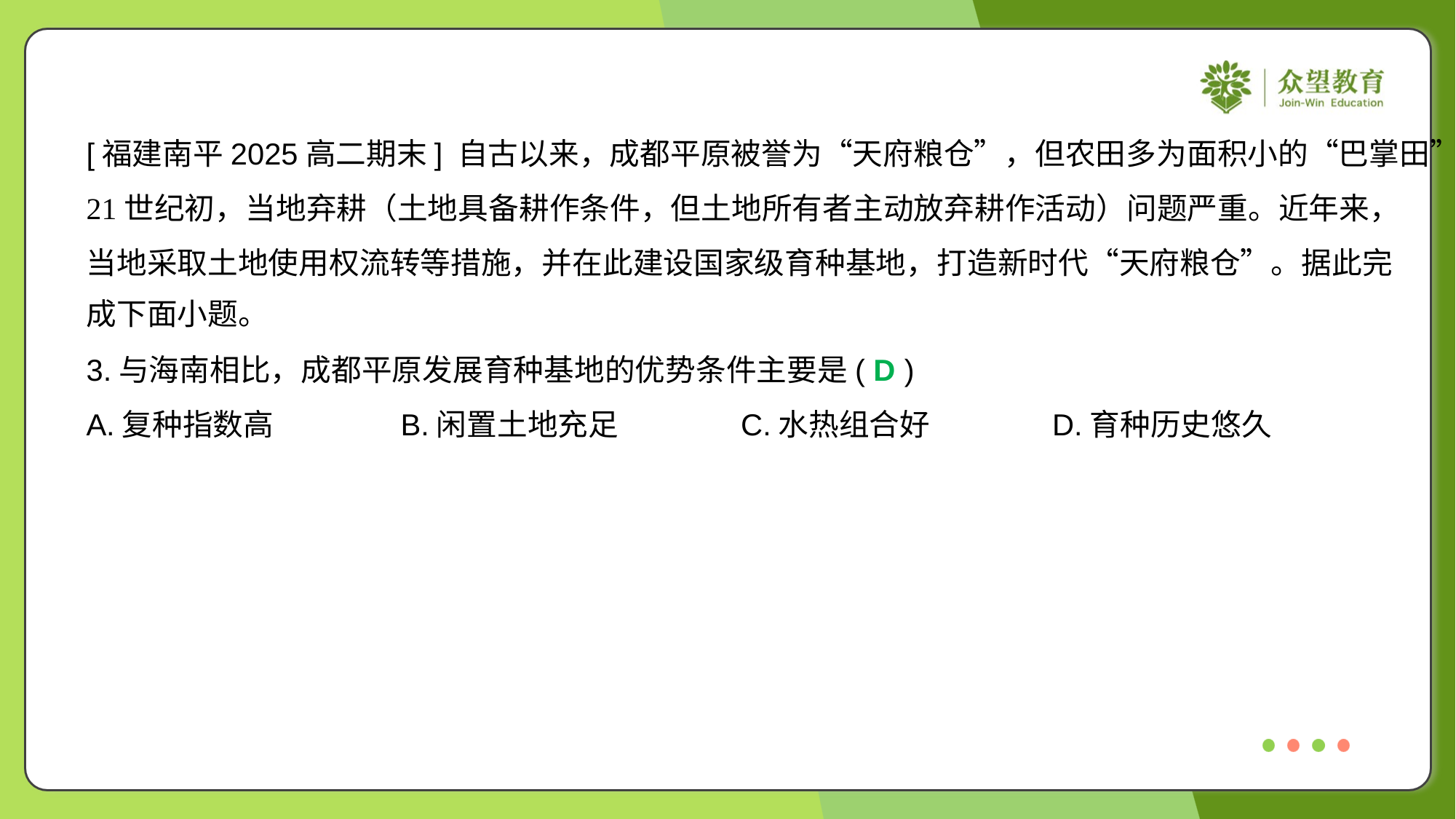

[福建南平2025高二期末] 自古以来，成都平原被誉为“天府粮仓”，但农田多为面积小的“巴掌田”。
21世纪初，当地弃耕（土地具备耕作条件，但土地所有者主动放弃耕作活动）问题严重。近年来，
当地采取土地使用权流转等措施，并在此建设国家级育种基地，打造新时代“天府粮仓”。据此完
成下面小题。
3.与海南相比，成都平原发展育种基地的优势条件主要是(     )
D
A.复种指数高	B.闲置土地充足	C.水热组合好	D.育种历史悠久